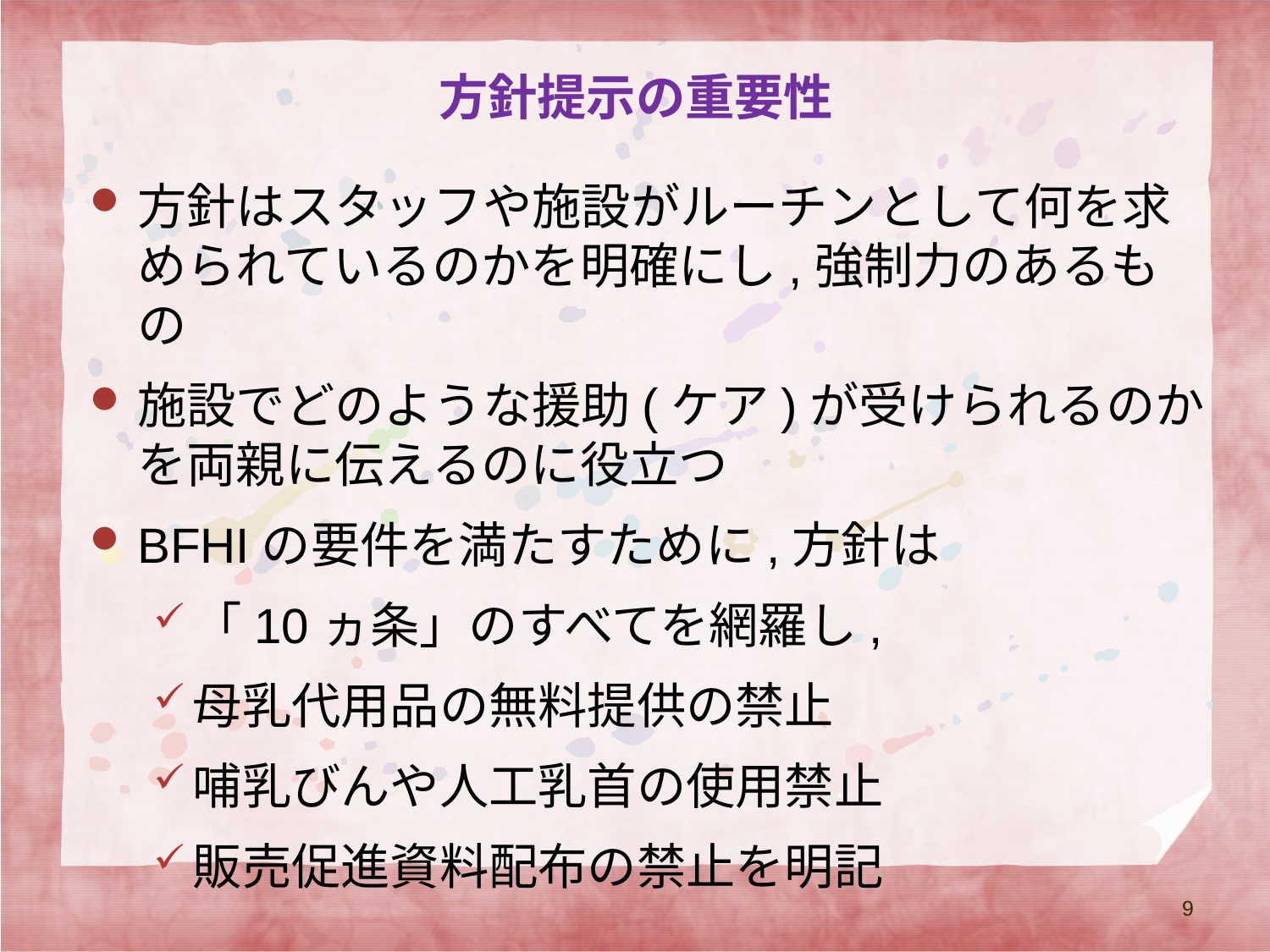

# 方針提示の重要性
方針はスタッフや施設がルーチンとして何を求められているのかを明確にし,強制力のあるもの
施設でどのような援助(ケア)が受けられるのかを両親に伝えるのに役立つ
BFHIの要件を満たすために,方針は
「10ヵ条」のすべてを網羅し,
母乳代用品の無料提供の禁止
哺乳びんや人工乳首の使用禁止
販売促進資料配布の禁止を明記

9